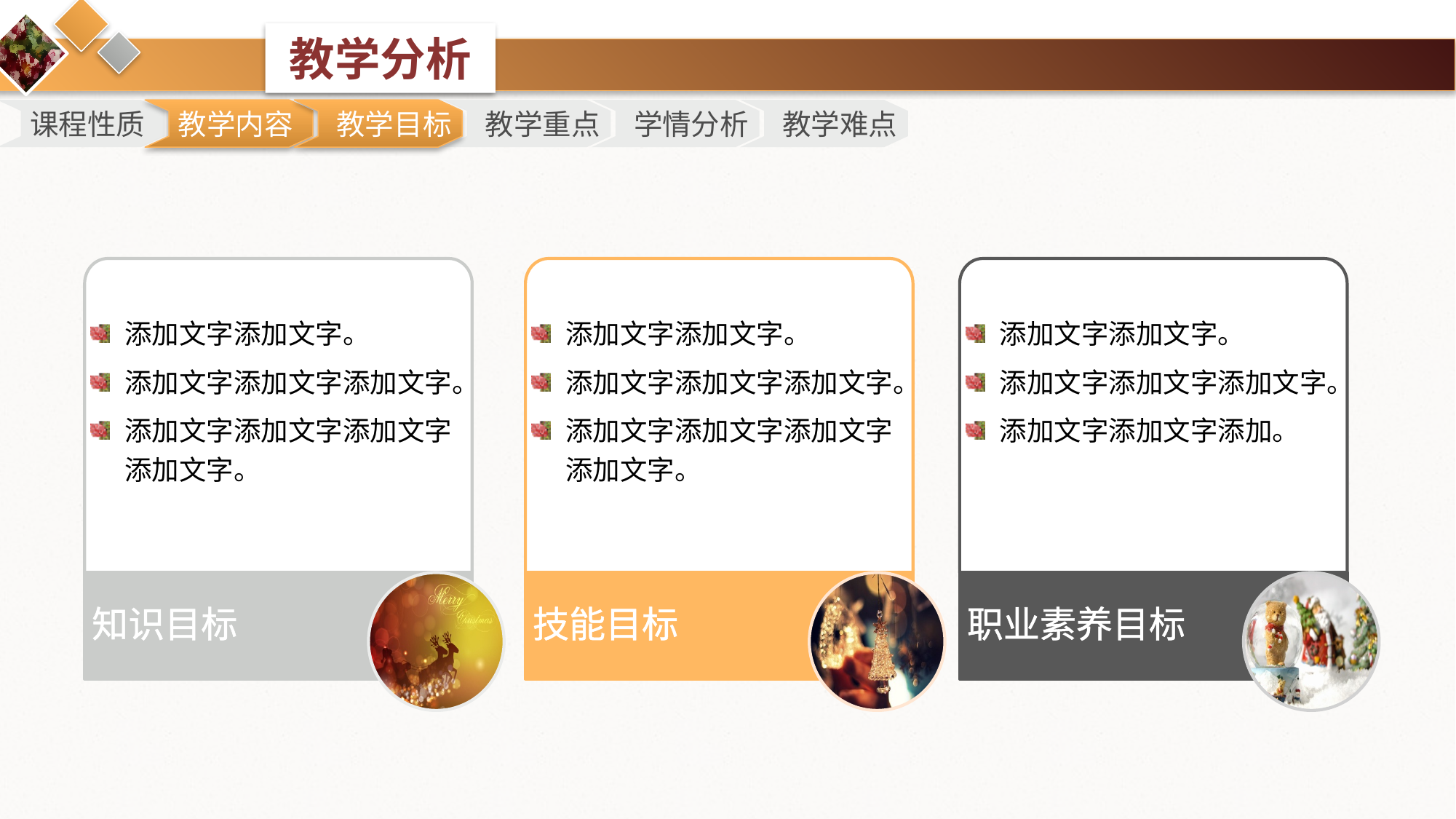

课程性质
 教学内容
 教学内容
教学目标
教学目标
教学重点
学情分析
教学难点

添加文字添加文字。
添加文字添加文字添加文字。
添加文字添加文字添加文字添加文字。
知识目标

添加文字添加文字。
添加文字添加文字添加文字。
添加文字添加文字添加文字添加文字。
技能目标

添加文字添加文字。
添加文字添加文字添加文字。
添加文字添加文字添加。
职业素养目标